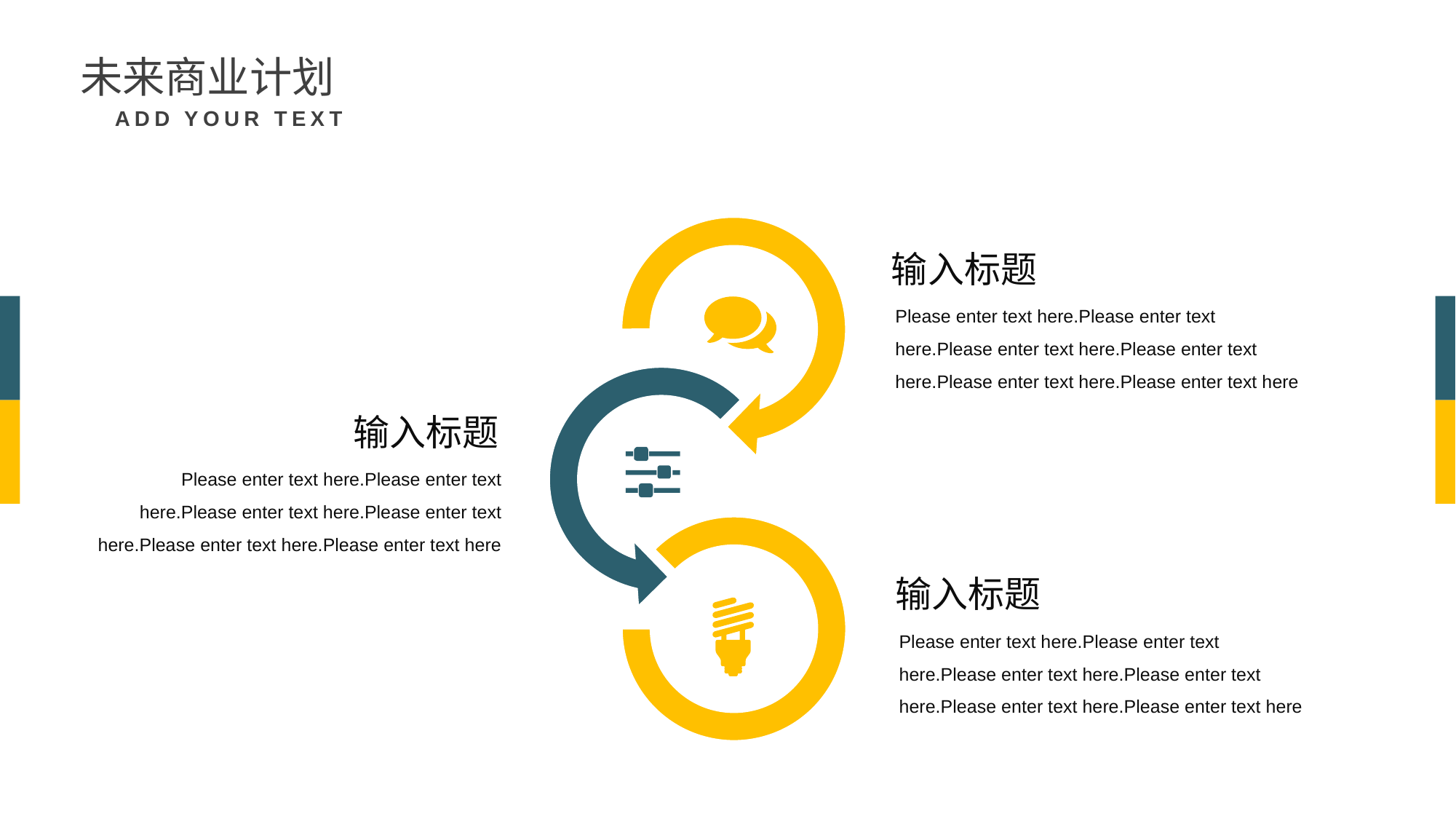

未来商业计划
ADD YOUR TEXT

输入标题
Please enter text here.Please enter text here.Please enter text here.Please enter text here.Please enter text here.Please enter text here

输入标题

Please enter text here.Please enter text here.Please enter text here.Please enter text here.Please enter text here.Please enter text here

输入标题

Please enter text here.Please enter text here.Please enter text here.Please enter text here.Please enter text here.Please enter text here